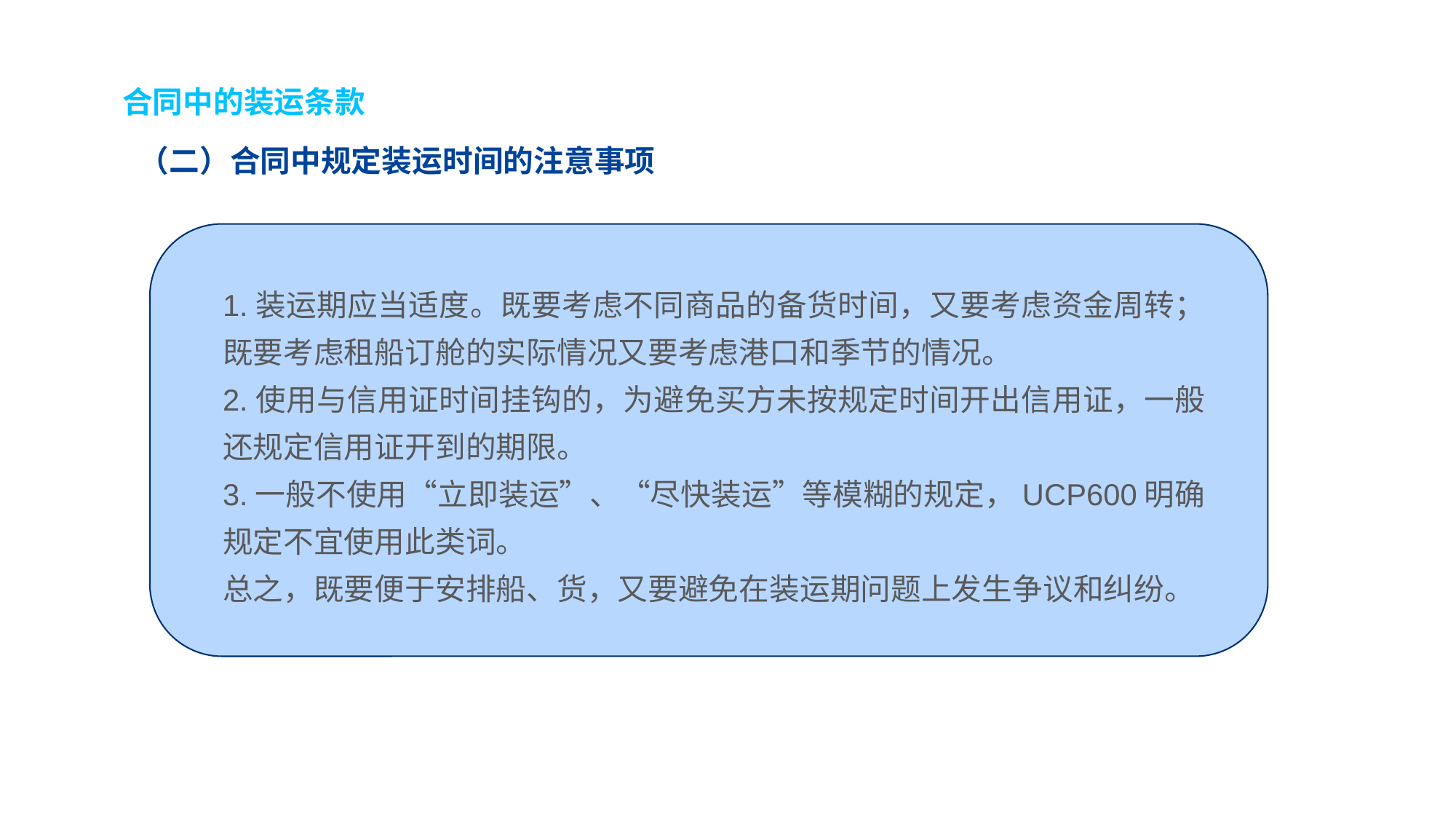

合同中的装运条款

（二）合同中规定装运时间的注意事项

1.装运期应当适度。既要考虑不同商品的备货时间，又要考虑资金周转；既要考虑租船订舱的实际情况又要考虑港口和季节的情况。
2.使用与信用证时间挂钩的，为避免买方未按规定时间开出信用证，一般还规定信用证开到的期限。
3.一般不使用“立即装运”、“尽快装运”等模糊的规定，UCP600明确规定不宜使用此类词。
总之，既要便于安排船、货，又要避免在装运期问题上发生争议和纠纷。